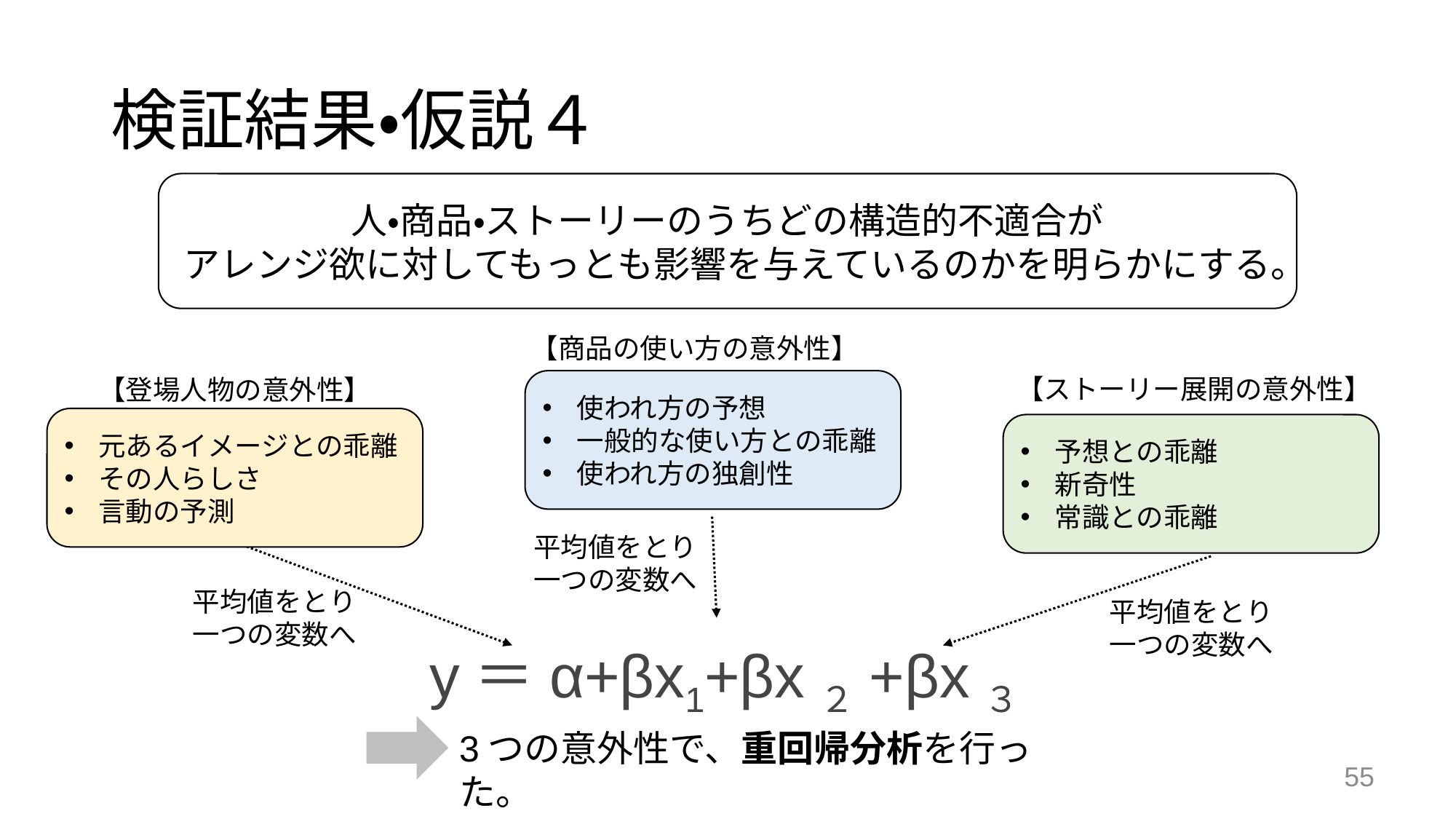

# 検証結果・仮説４
人・商品・ストーリーのうちどの構造的不適合が
アレンジ欲に対してもっとも影響を与えているのかを明らかにする。
【商品の使い方の意外性】
【ストーリー展開の意外性】
【登場人物の意外性】
使われ方の予想
一般的な使い方との乖離
使われ方の独創性
元あるイメージとの乖離
その人らしさ
言動の予測
予想との乖離
新奇性
常識との乖離
平均値をとり
一つの変数へ
平均値をとり
一つの変数へ
平均値をとり
一つの変数へ
y＝α+βx1+βx２+βx３

3つの意外性で、重回帰分析を行った。
55